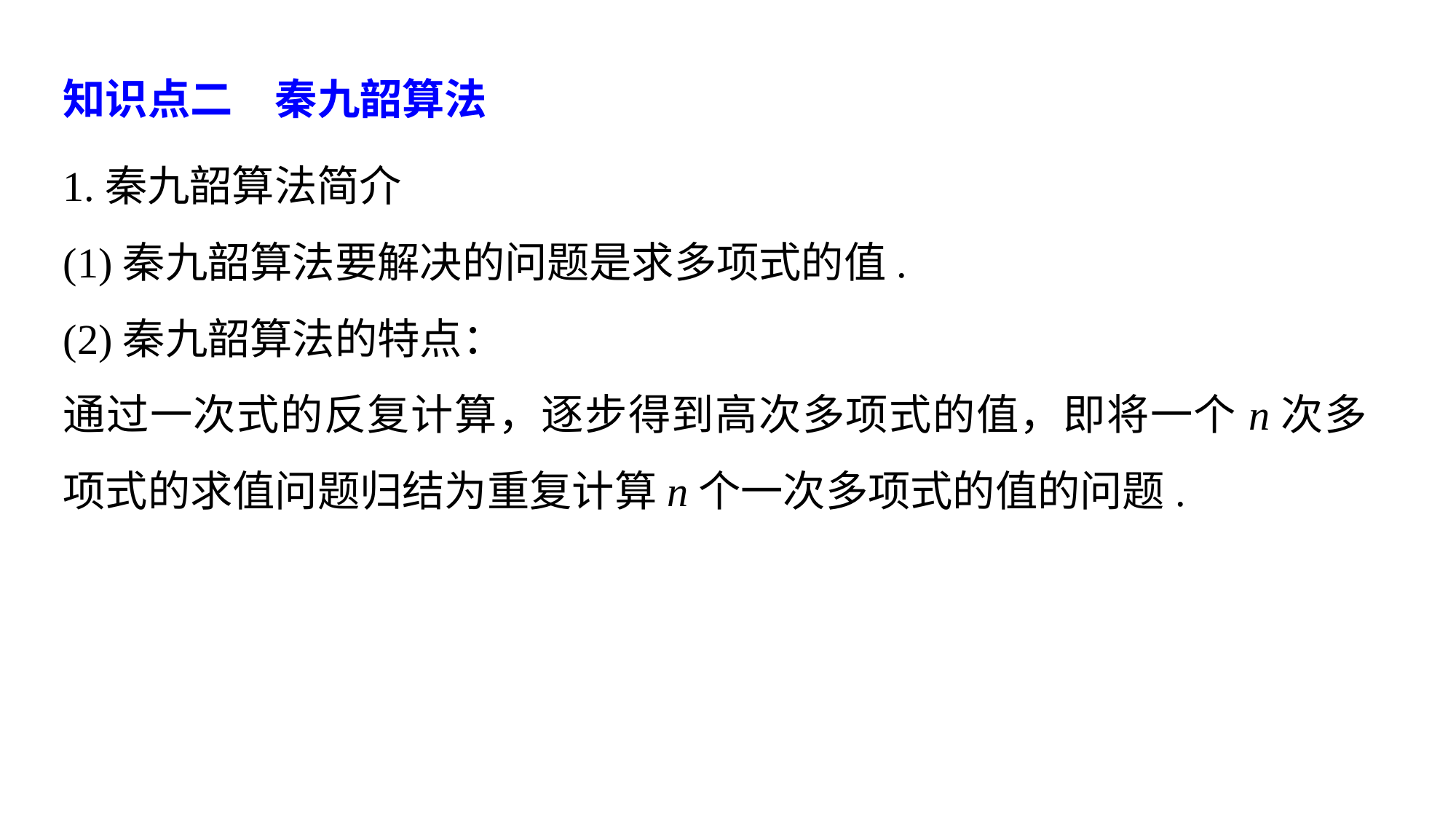

知识点二　秦九韶算法
1.秦九韶算法简介
(1)秦九韶算法要解决的问题是求多项式的值.
(2)秦九韶算法的特点：
通过一次式的反复计算，逐步得到高次多项式的值，即将一个n次多项式的求值问题归结为重复计算n个一次多项式的值的问题.